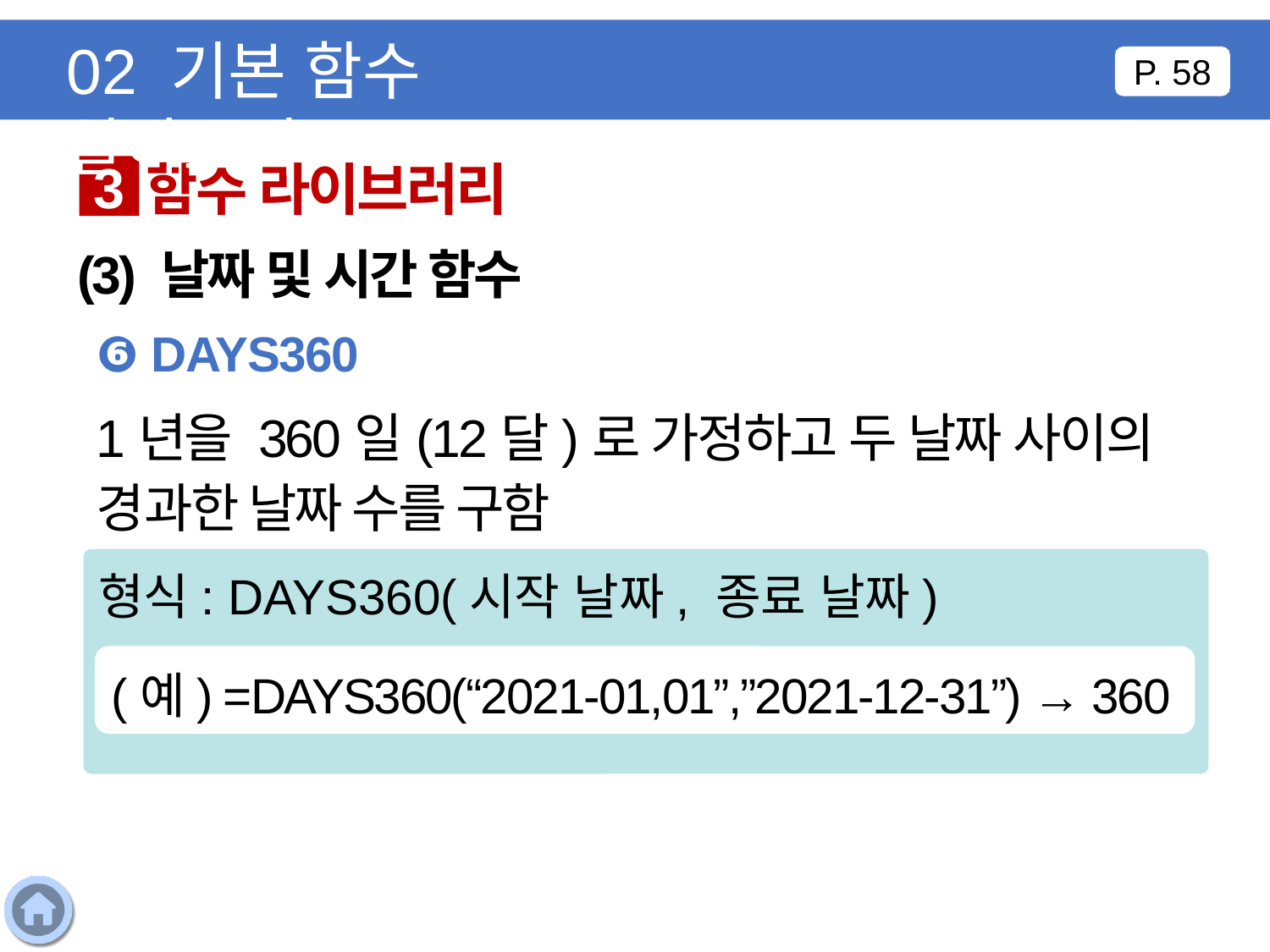

02 기본 함수 알아보기
P. 58
함수 라이브러리
3
(3) 날짜 및 시간 함수
❻ DAYS360
1년을 360일(12달)로 가정하고 두 날짜 사이의 경과한 날짜 수를 구함
형식: DAYS360(시작 날짜, 종료 날짜)
(예) =DAYS360(“2021-01,01”,”2021-12-31”) → 360